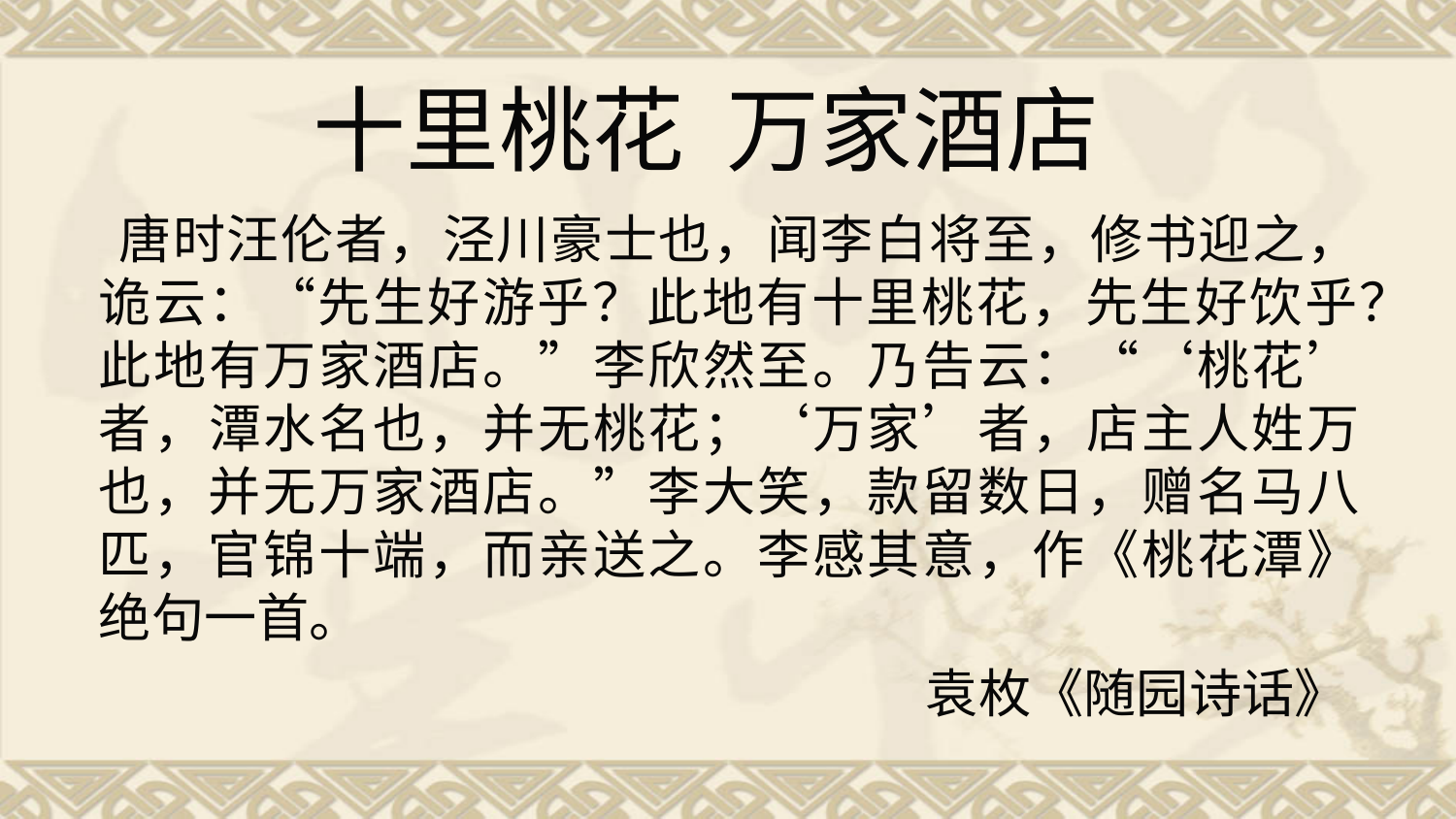

# 十里桃花  万家酒店

    唐时汪伦者，泾川豪士也，闻李白将至，修书迎之，诡云：“先生好游乎？此地有十里桃花，先生好饮乎？此地有万家酒店。”李欣然至。乃告云：“‘桃花’者，潭水名也，并无桃花；‘万家’者，店主人姓万也，并无万家酒店。”李大笑，款留数日，赠名马八匹，官锦十端，而亲送之。李感其意，作《桃花潭》绝句一首。
袁枚《随园诗话》